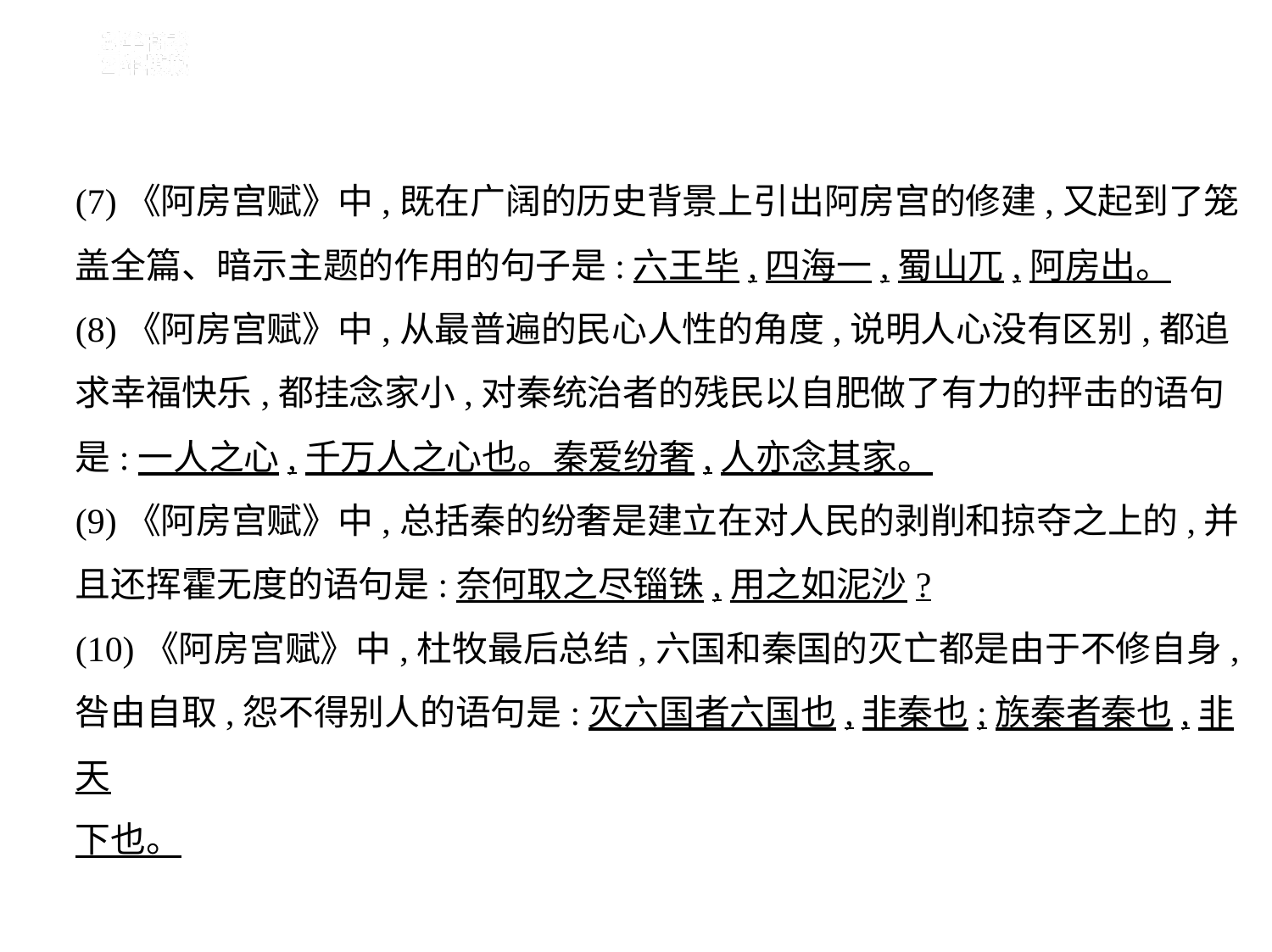

(7)《阿房宫赋》中,既在广阔的历史背景上引出阿房宫的修建,又起到了笼
盖全篇、暗示主题的作用的句子是:六王毕,四海一,蜀山兀,阿房出。
(8)《阿房宫赋》中,从最普遍的民心人性的角度,说明人心没有区别,都追
求幸福快乐,都挂念家小,对秦统治者的残民以自肥做了有力的抨击的语句
是:一人之心,千万人之心也。秦爱纷奢,人亦念其家。
(9)《阿房宫赋》中,总括秦的纷奢是建立在对人民的剥削和掠夺之上的,并
且还挥霍无度的语句是:奈何取之尽锱铢,用之如泥沙?
(10)《阿房宫赋》中,杜牧最后总结,六国和秦国的灭亡都是由于不修自身,
咎由自取,怨不得别人的语句是:灭六国者六国也,非秦也;族秦者秦也,非天
下也。